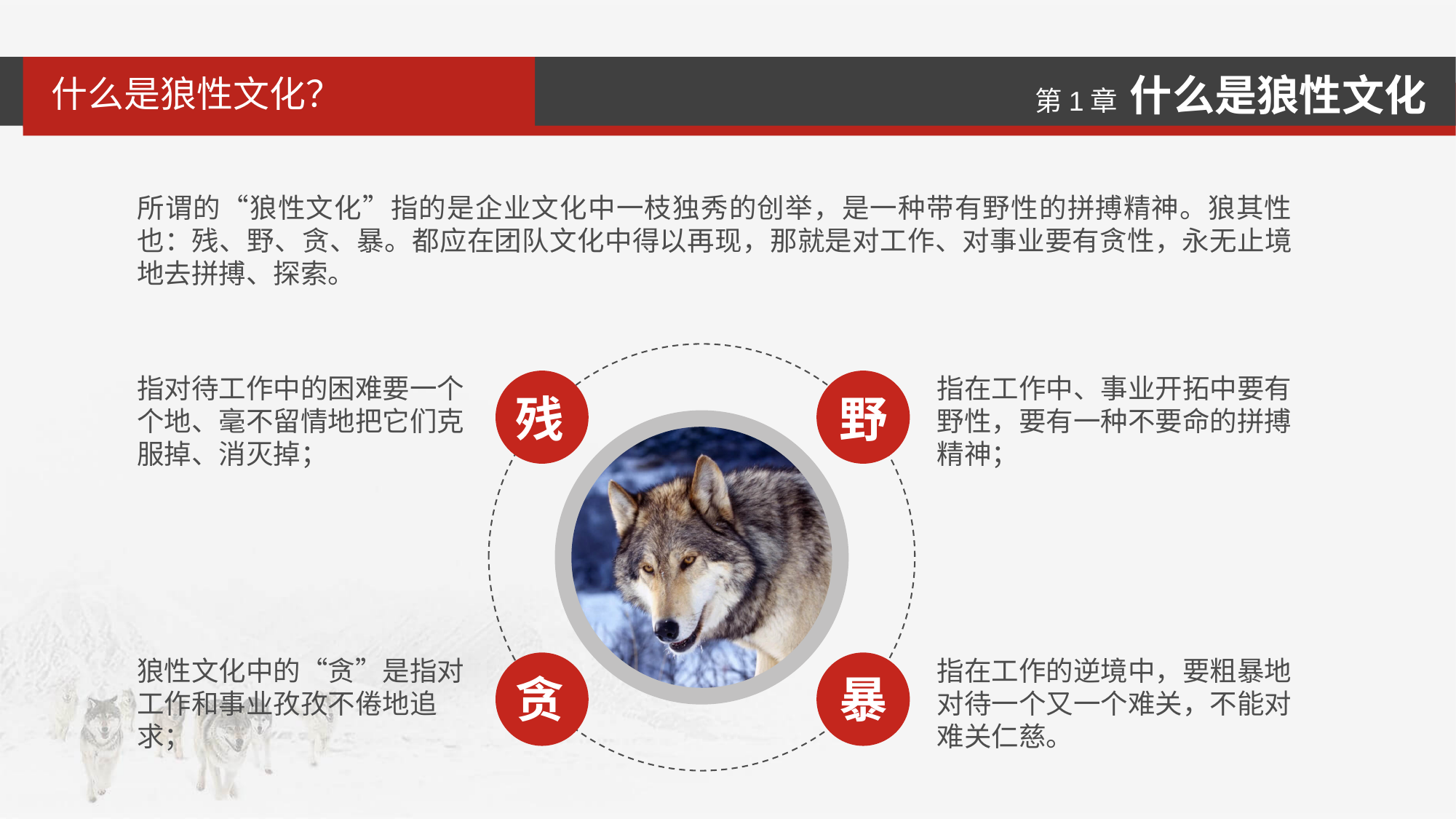

什么是狼性文化？
所谓的“狼性文化”指的是企业文化中一枝独秀的创举，是一种带有野性的拼搏精神。狼其性也：残、野、贪、暴。都应在团队文化中得以再现，那就是对工作、对事业要有贪性，永无止境地去拼搏、探索。

指对待工作中的困难要一个个地、毫不留情地把它们克服掉、消灭掉；
指在工作中、事业开拓中要有野性，要有一种不要命的拼搏精神；

残
野

狼性文化中的“贪”是指对工作和事业孜孜不倦地追求；
指在工作的逆境中，要粗暴地对待一个又一个难关，不能对难关仁慈。

贪
暴